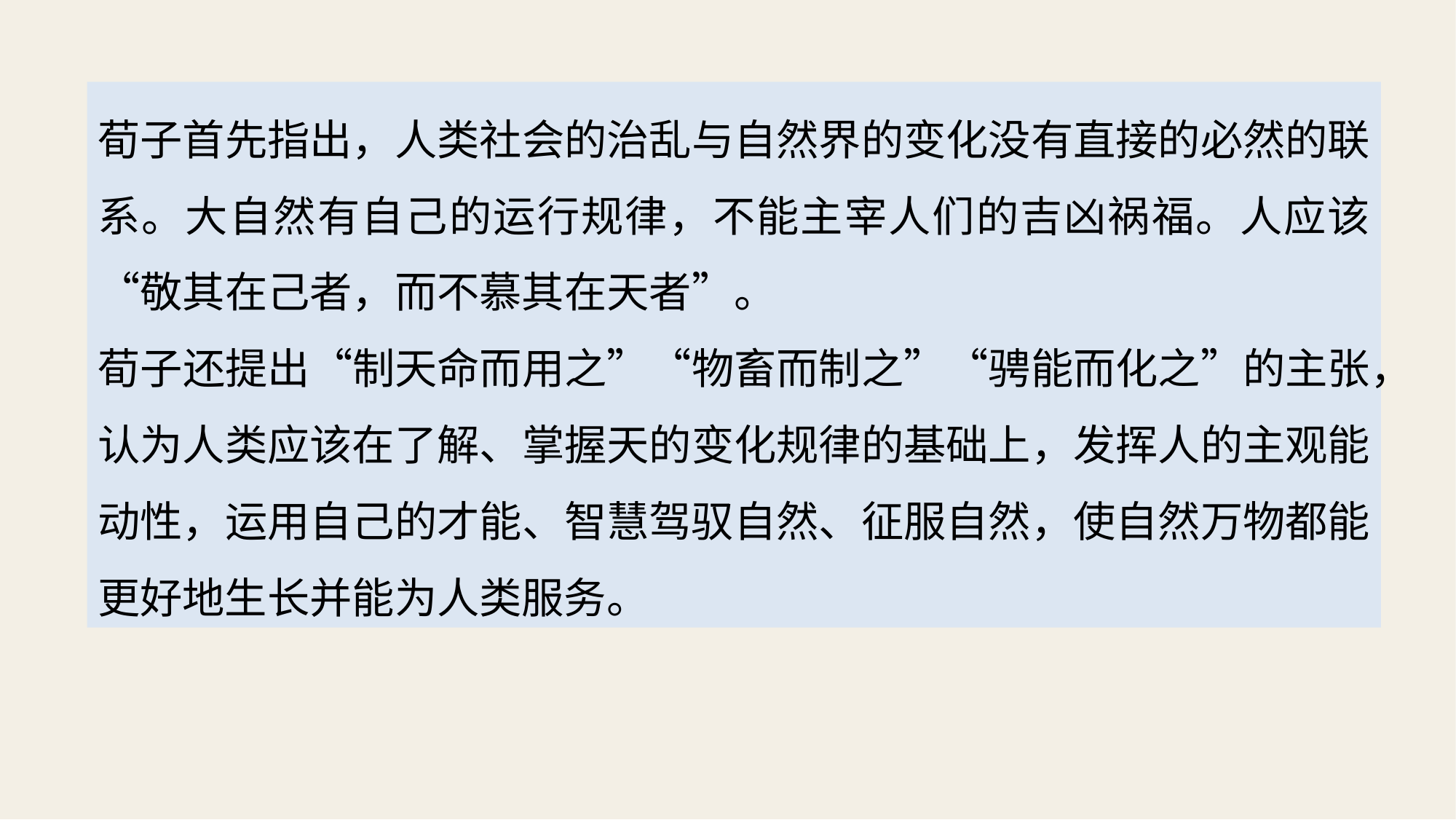

荀子首先指出，人类社会的治乱与自然界的变化没有直接的必然的联系。大自然有自己的运行规律，不能主宰人们的吉凶祸福。人应该“敬其在己者，而不慕其在天者”。
荀子还提出“制天命而用之”“物畜而制之”“骋能而化之”的主张，认为人类应该在了解、掌握天的变化规律的基础上，发挥人的主观能动性，运用自己的才能、智慧驾驭自然、征服自然，使自然万物都能更好地生长并能为人类服务。